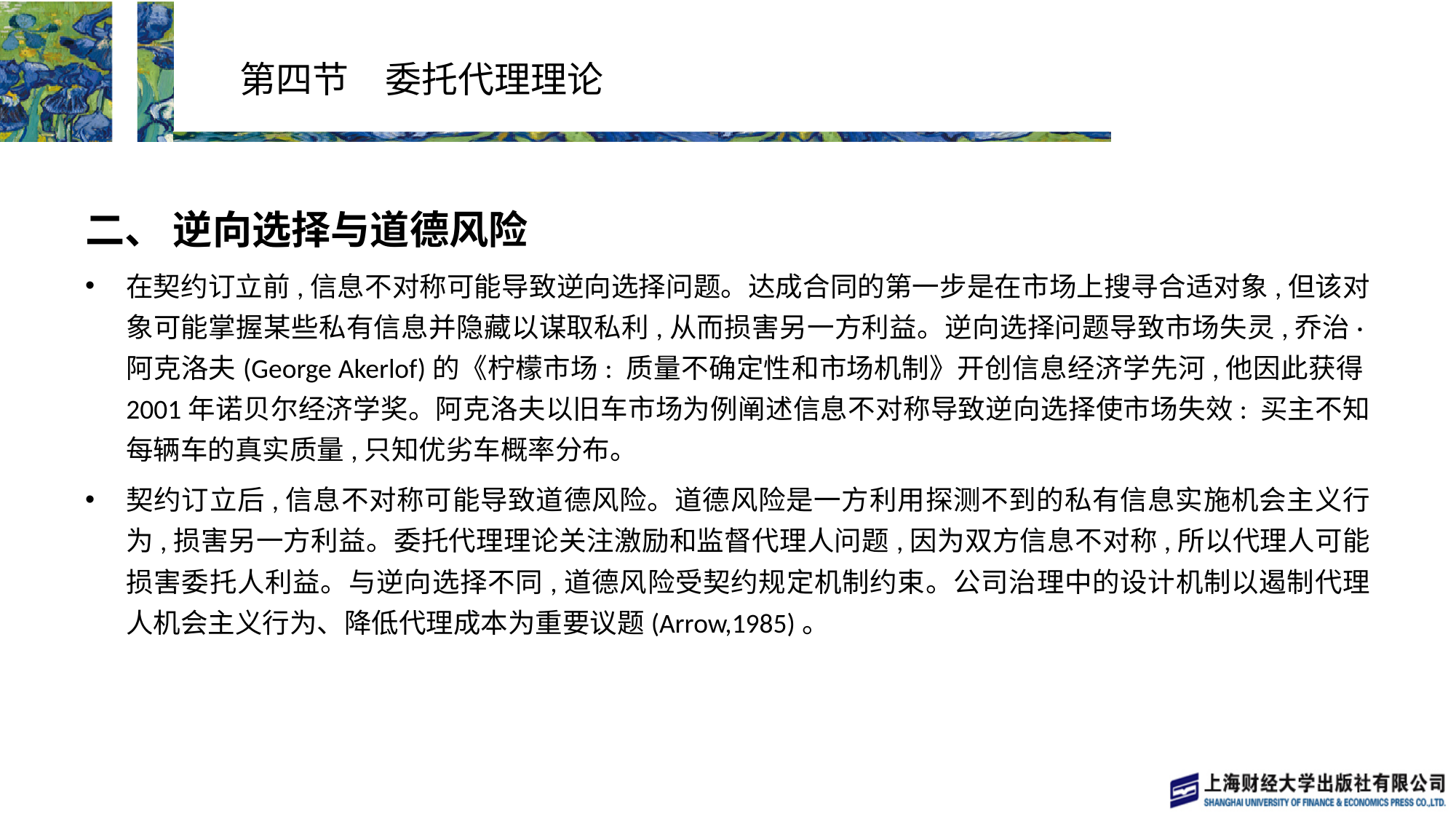

# 第四节　委托代理理论
二、 逆向选择与道德风险
在契约订立前,信息不对称可能导致逆向选择问题。达成合同的第一步是在市场上搜寻合适对象,但该对象可能掌握某些私有信息并隐藏以谋取私利,从而损害另一方利益。逆向选择问题导致市场失灵,乔治·阿克洛夫(George Akerlof)的《柠檬市场: 质量不确定性和市场机制》开创信息经济学先河,他因此获得2001年诺贝尔经济学奖。阿克洛夫以旧车市场为例阐述信息不对称导致逆向选择使市场失效: 买主不知每辆车的真实质量,只知优劣车概率分布。
契约订立后,信息不对称可能导致道德风险。道德风险是一方利用探测不到的私有信息实施机会主义行为,损害另一方利益。委托代理理论关注激励和监督代理人问题,因为双方信息不对称,所以代理人可能损害委托人利益。与逆向选择不同,道德风险受契约规定机制约束。公司治理中的设计机制以遏制代理人机会主义行为、降低代理成本为重要议题(Arrow,1985)。